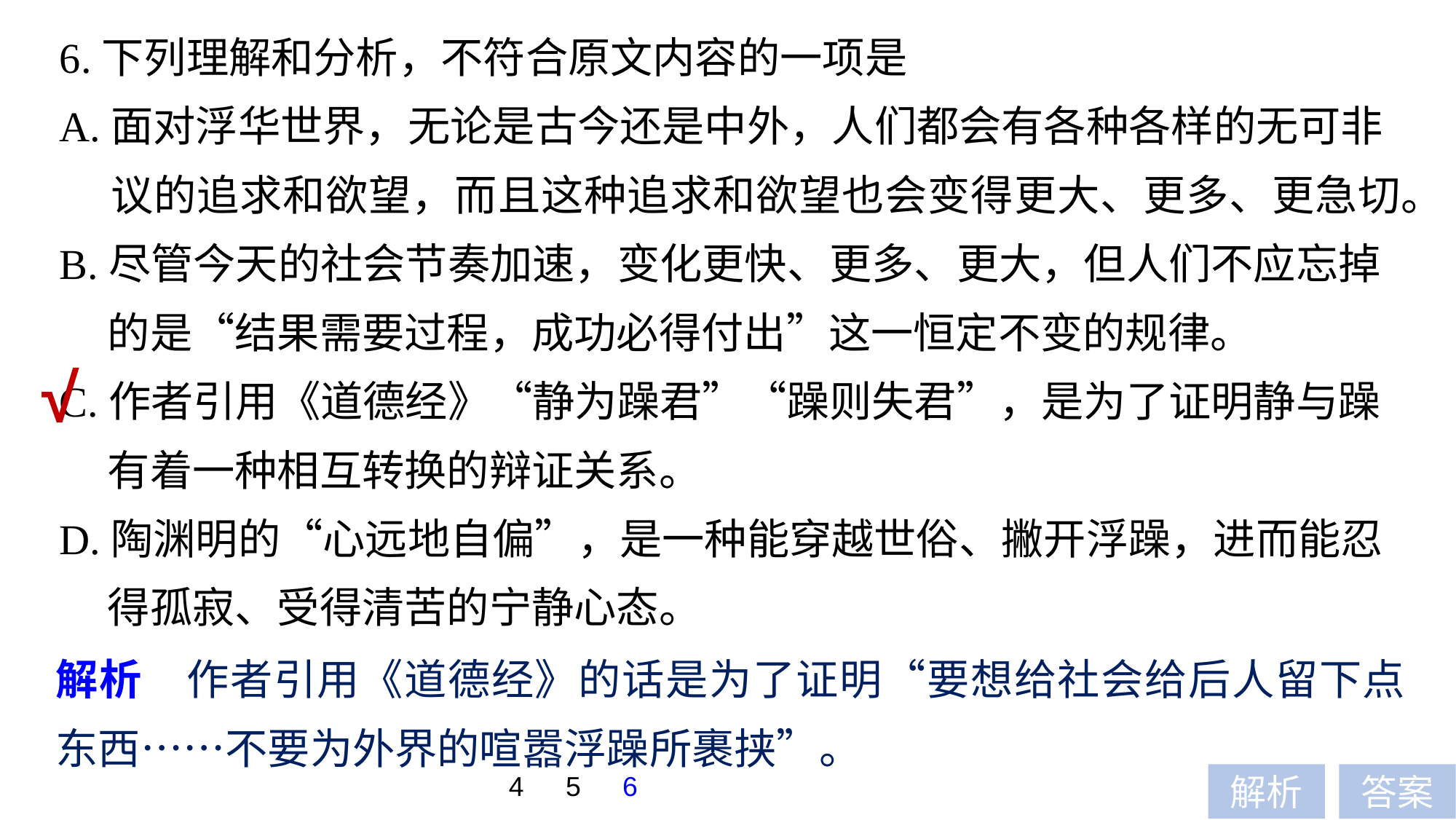

6.下列理解和分析，不符合原文内容的一项是
A.面对浮华世界，无论是古今还是中外，人们都会有各种各样的无可非
    议的追求和欲望，而且这种追求和欲望也会变得更大、更多、更急切。
B.尽管今天的社会节奏加速，变化更快、更多、更大，但人们不应忘掉
    的是“结果需要过程，成功必得付出”这一恒定不变的规律。
C.作者引用《道德经》“静为躁君”“躁则失君”，是为了证明静与躁
    有着一种相互转换的辩证关系。
D.陶渊明的“心远地自偏”，是一种能穿越世俗、撇开浮躁，进而能忍
    得孤寂、受得清苦的宁静心态。
√
解析　作者引用《道德经》的话是为了证明“要想给社会给后人留下点东西……不要为外界的喧嚣浮躁所裹挟”。
4
5
6
解析
答案